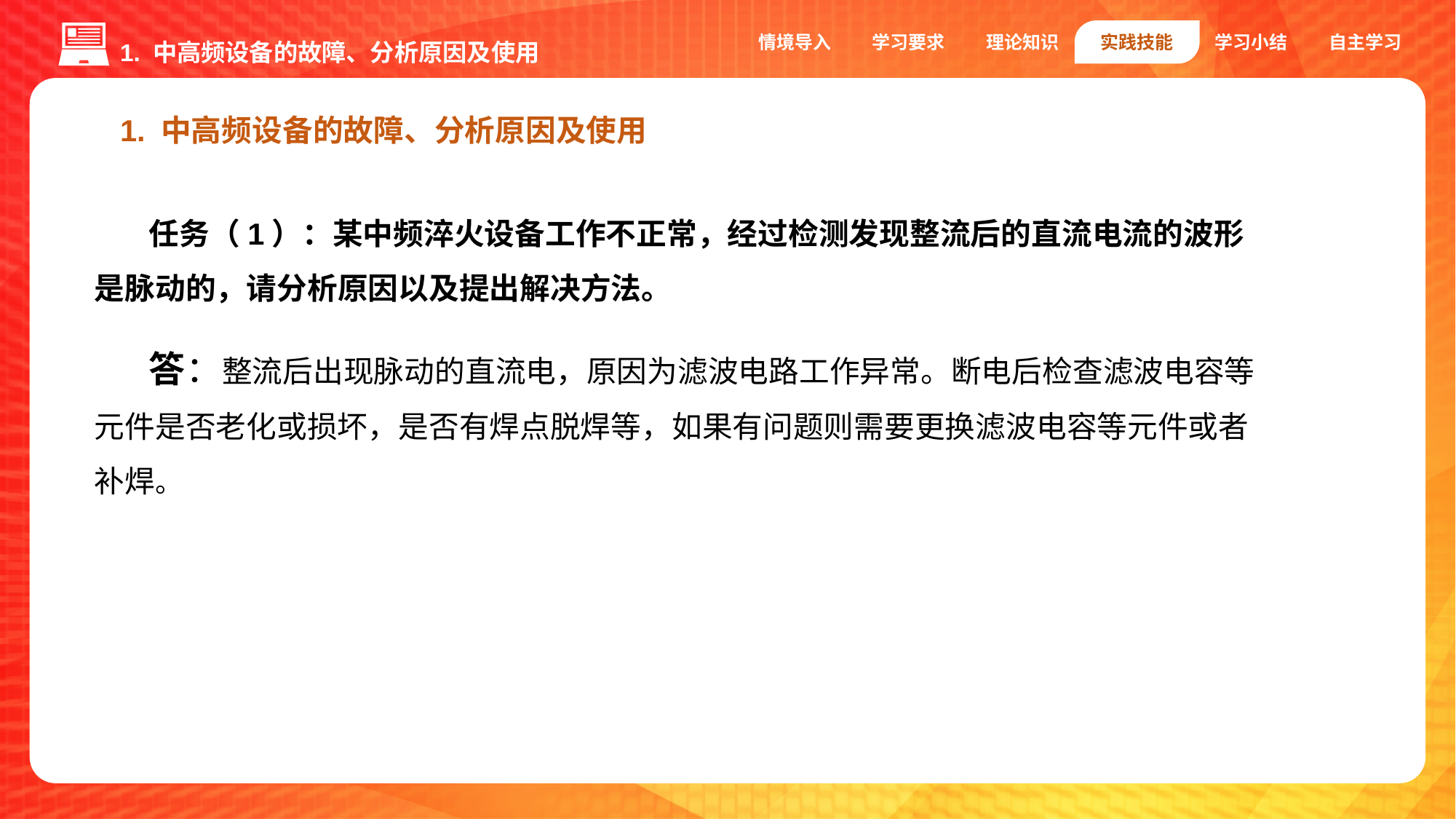

1. 中高频设备的故障、分析原因及使用
情境导入
学习要求
理论知识
实践技能
学习小结
自主学习

1. 中高频设备的故障、分析原因及使用
任务（1）：某中频淬火设备工作不正常，经过检测发现整流后的直流电流的波形是脉动的，请分析原因以及提出解决方法。
答：整流后出现脉动的直流电，原因为滤波电路工作异常。断电后检查滤波电容等元件是否老化或损坏，是否有焊点脱焊等，如果有问题则需要更换滤波电容等元件或者补焊。